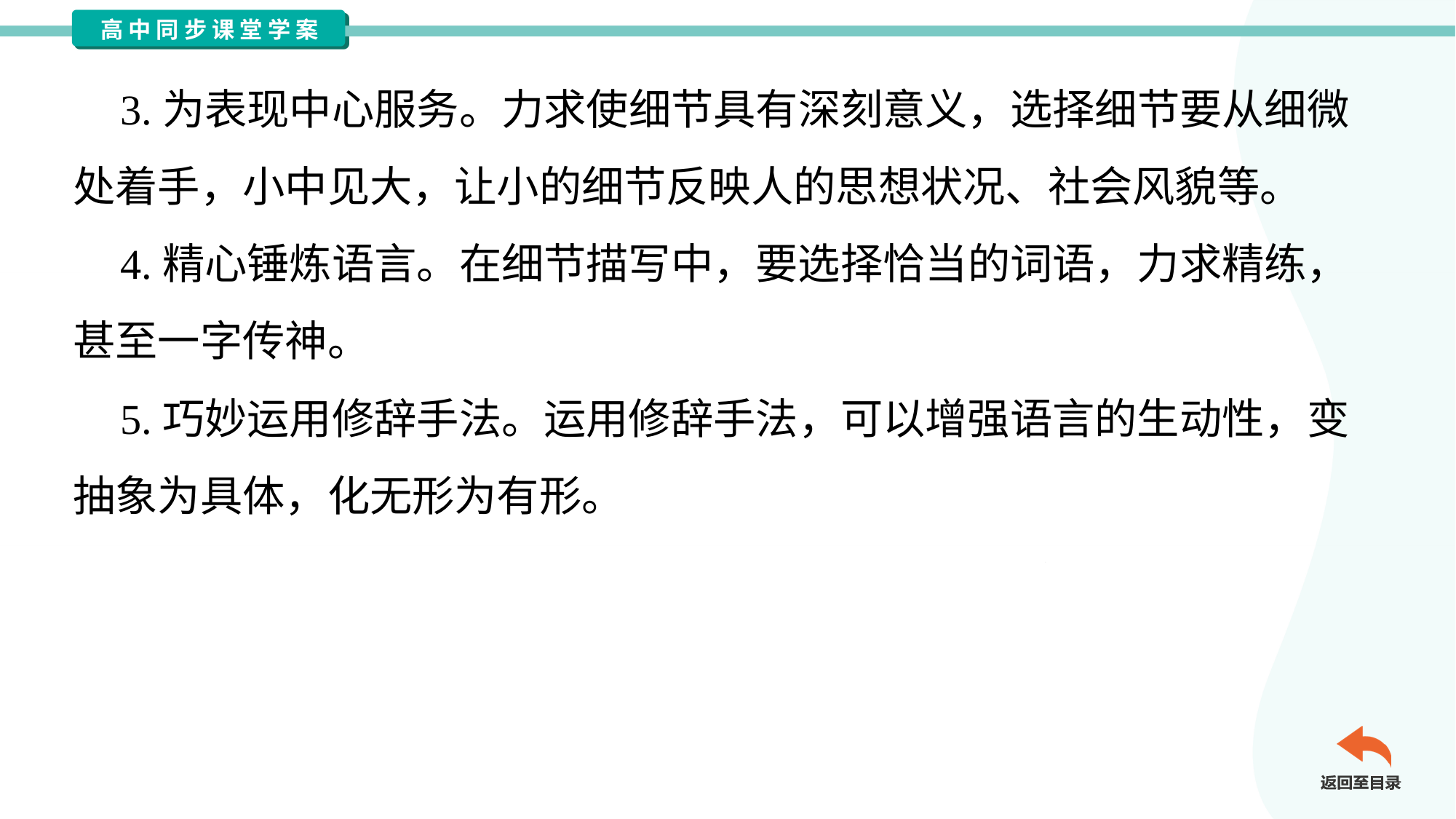

3.为表现中心服务。力求使细节具有深刻意义，选择细节要从细微
处着手，小中见大，让小的细节反映人的思想状况、社会风貌等。
    4.精心锤炼语言。在细节描写中，要选择恰当的词语，力求精练，
甚至一字传神。
    5.巧妙运用修辞手法。运用修辞手法，可以增强语言的生动性，变
抽象为具体，化无形为有形。